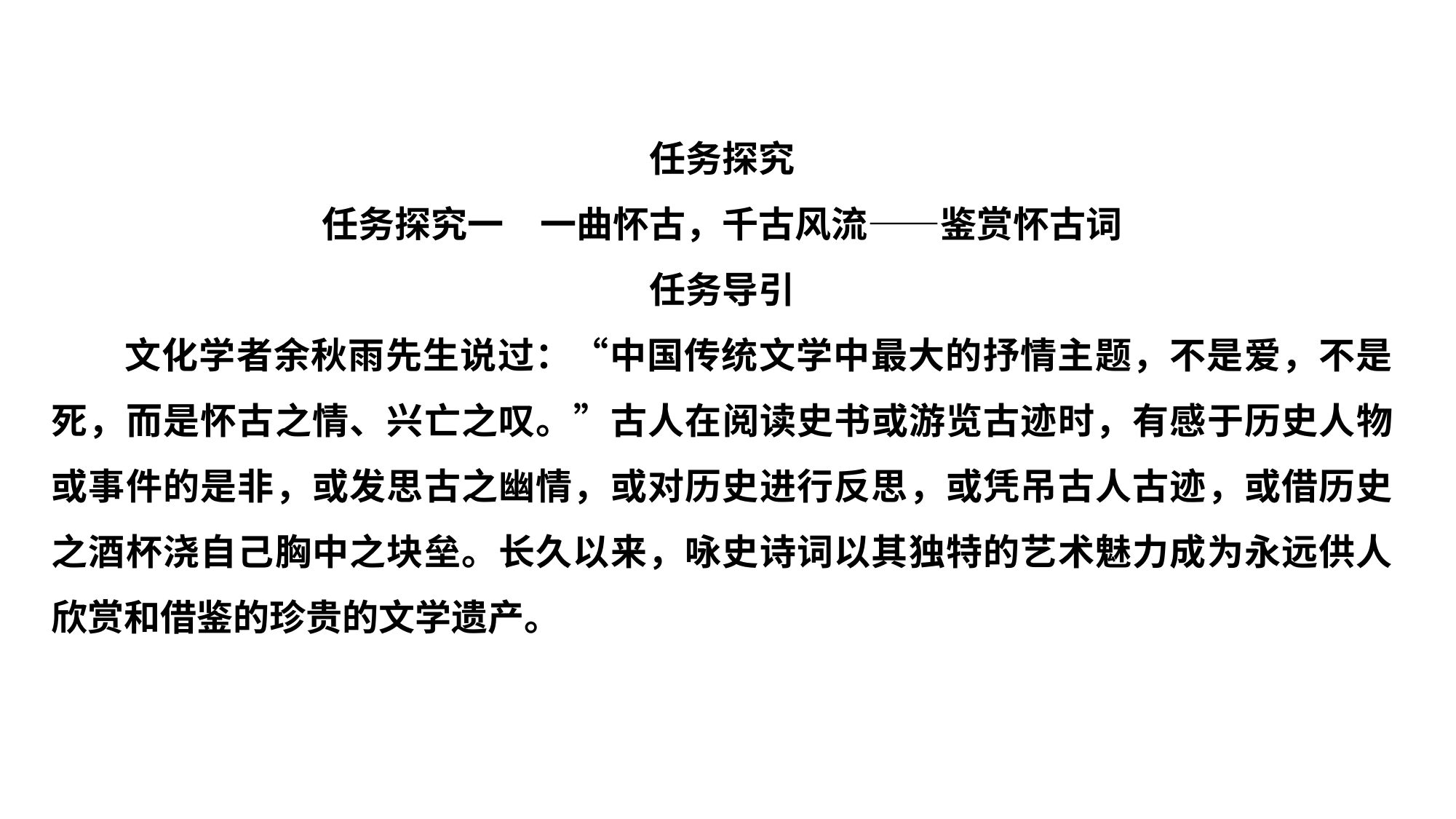

任务探究
任务探究一　一曲怀古，千古风流——鉴赏怀古词
任务导引
文化学者余秋雨先生说过：“中国传统文学中最大的抒情主题，不是爱，不是死，而是怀古之情、兴亡之叹。”古人在阅读史书或游览古迹时，有感于历史人物或事件的是非，或发思古之幽情，或对历史进行反思，或凭吊古人古迹，或借历史之酒杯浇自己胸中之块垒。长久以来，咏史诗词以其独特的艺术魅力成为永远供人欣赏和借鉴的珍贵的文学遗产。